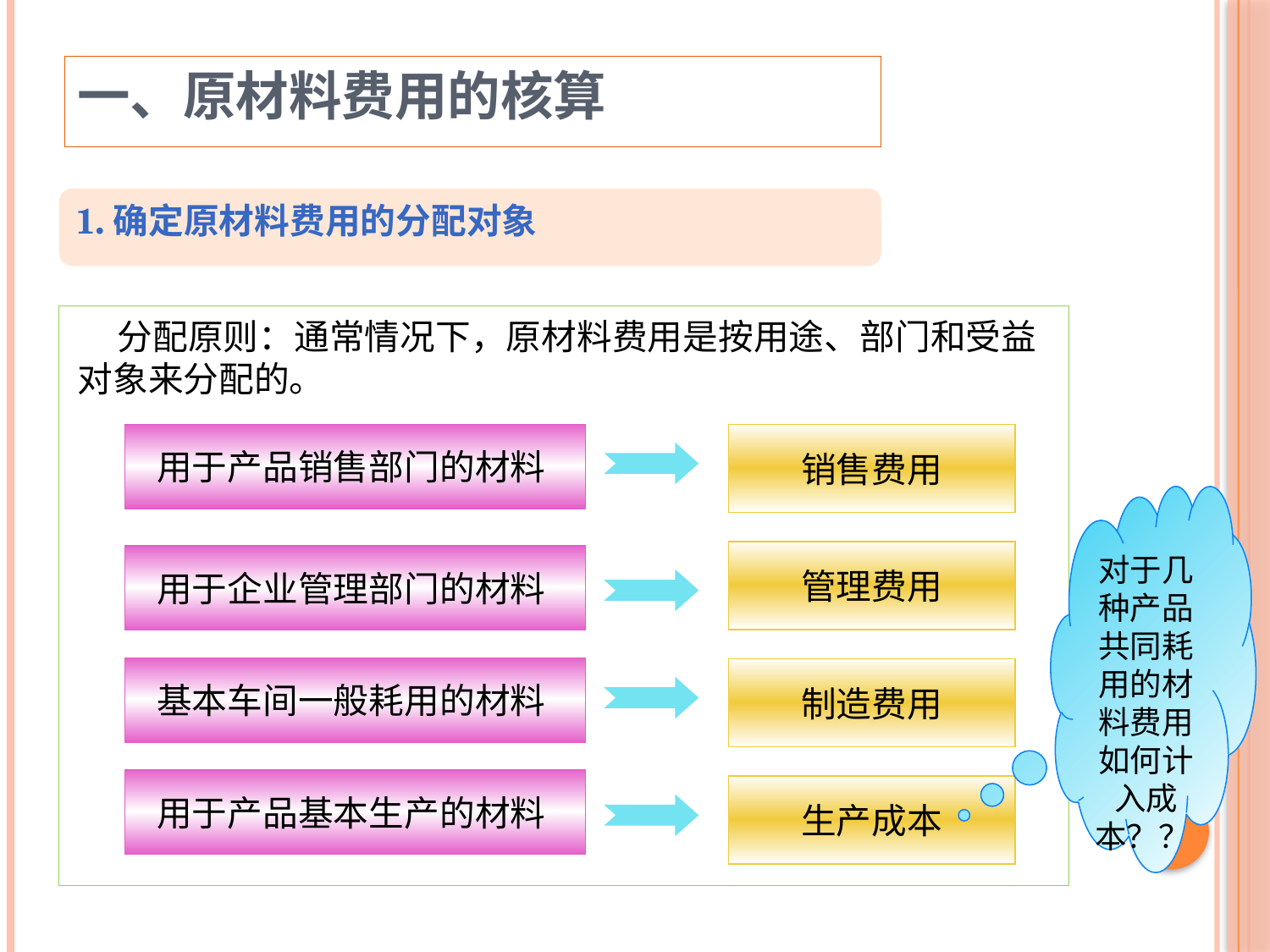

一、原材料费用的核算
1.确定原材料费用的分配对象

    分配原则：通常情况下，原材料费用是按用途、部门和受益对象来分配的。
用于产品销售部门的材料
用于企业管理部门的材料
基本车间一般耗用的材料
用于产品基本生产的材料
销售费用
管理费用
制造费用
生产成本

对于几种产品共同耗用的材料费用如何计入成本？？